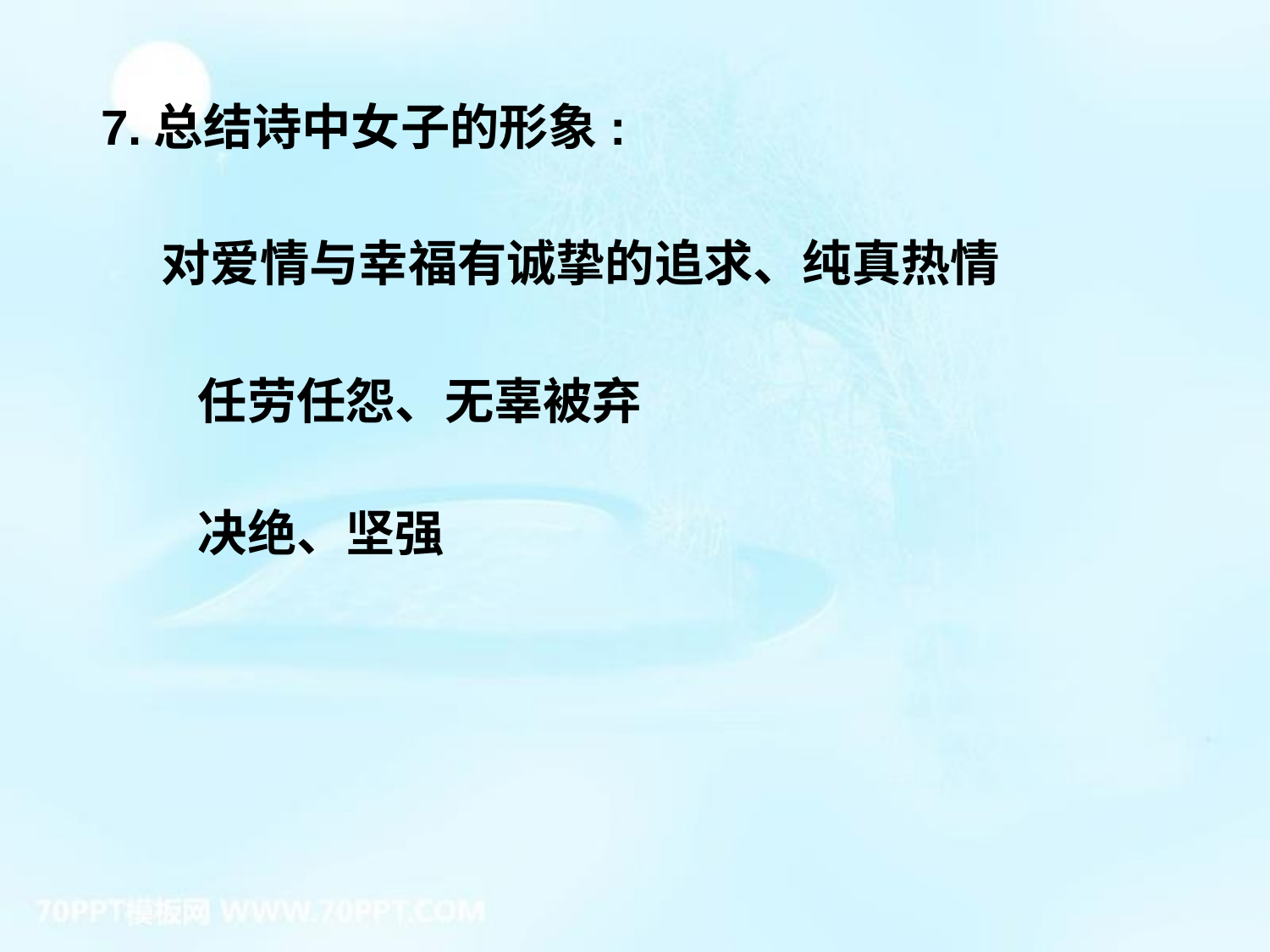

7.总结诗中女子的形象:
   对爱情与幸福有诚挚的追求、纯真热情
任劳任怨、无辜被弃
决绝、坚强